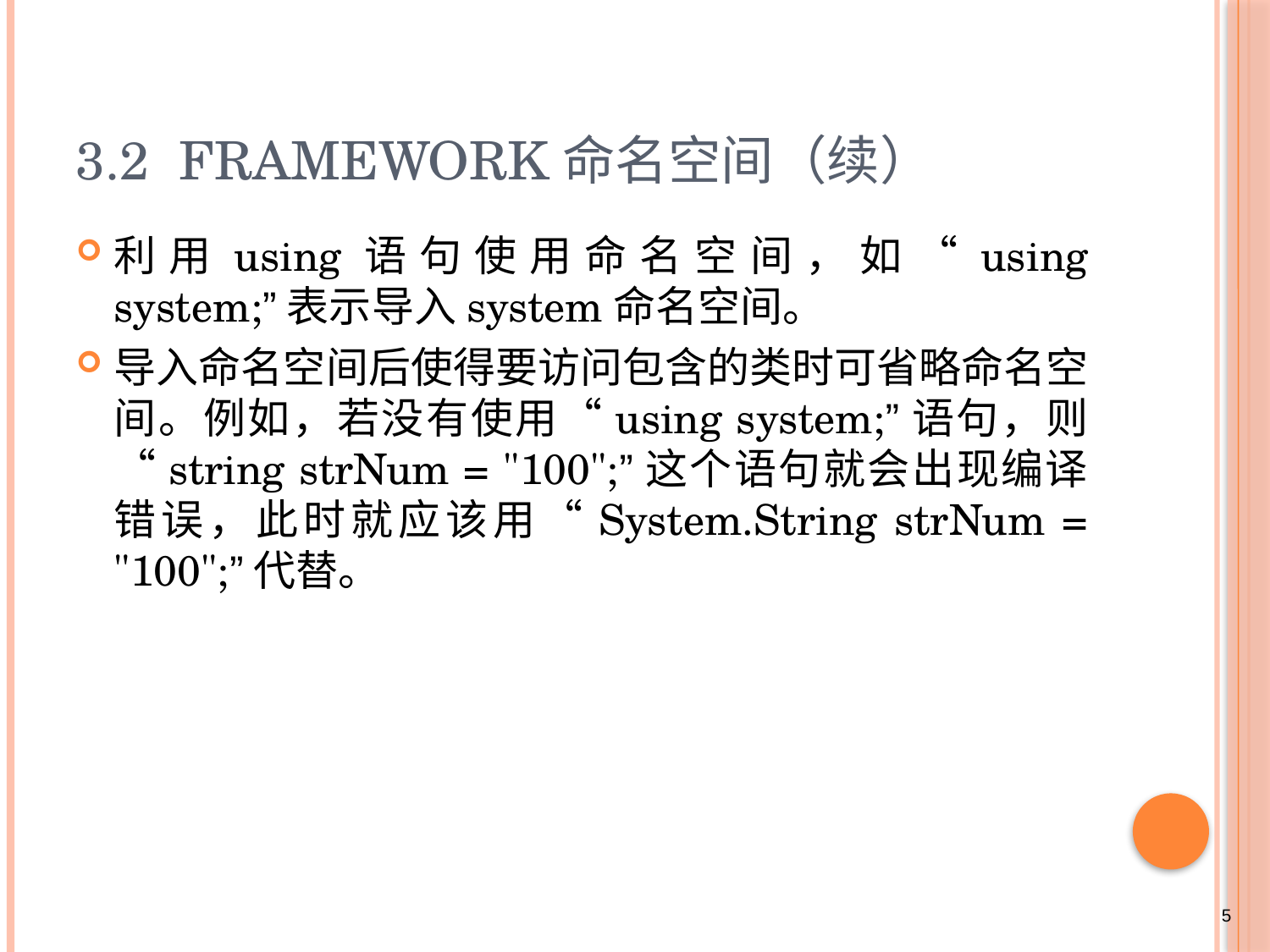

# 3.2  Framework命名空间（续）
利用using语句使用命名空间，如“using system;”表示导入system命名空间。
导入命名空间后使得要访问包含的类时可省略命名空间。例如，若没有使用“using system;”语句，则“string strNum = "100";”这个语句就会出现编译错误，此时就应该用“System.String strNum = "100";”代替。
5